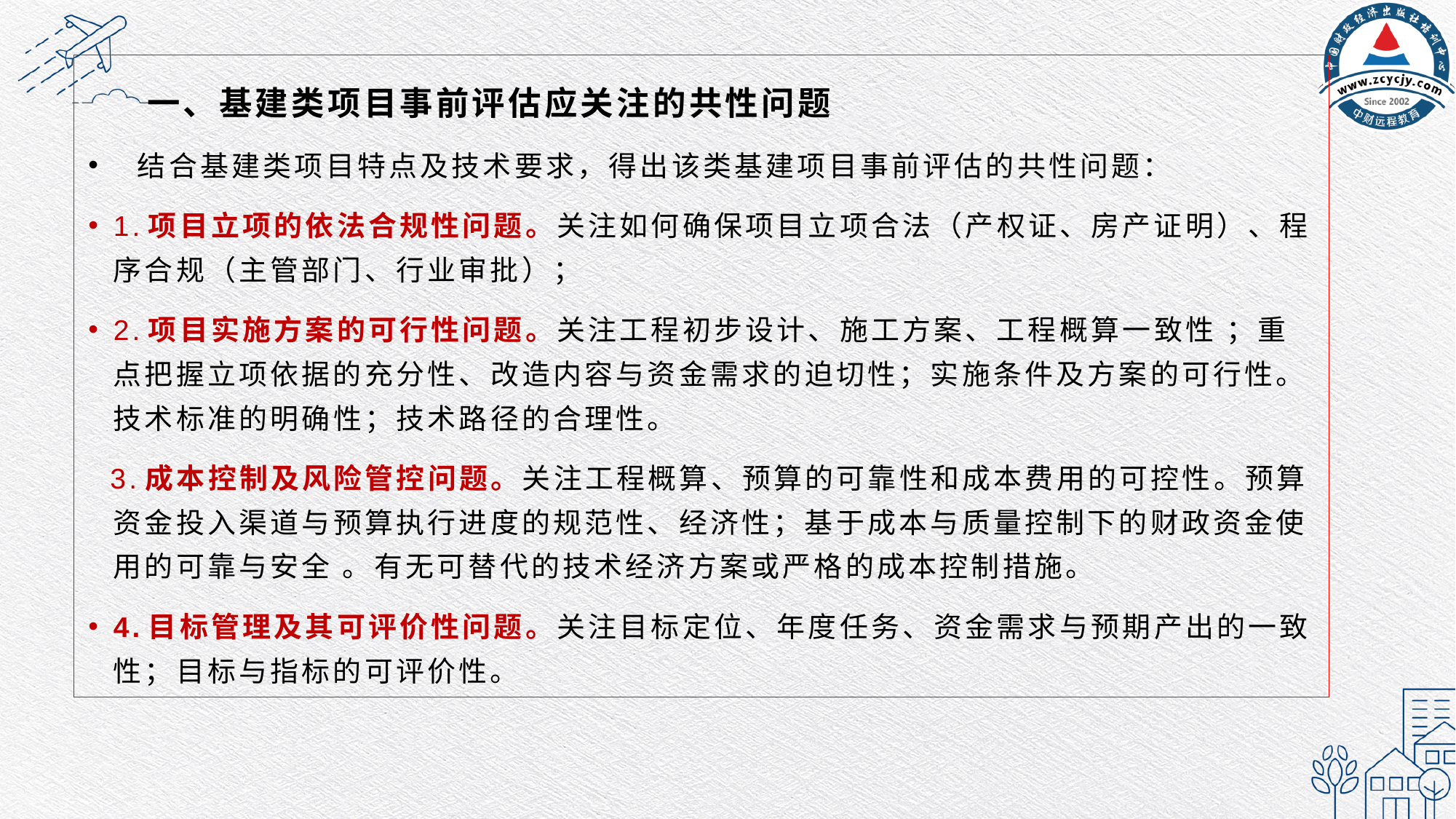

一、基建类项目事前评估应关注的共性问题
  结合基建类项目特点及技术要求，得出该类基建项目事前评估的共性问题：
1.项目立项的依法合规性问题。关注如何确保项目立项合法（产权证、房产证明）、程序合规（主管部门、行业审批）；
2.项目实施方案的可行性问题。关注工程初步设计、施工方案、工程概算一致性 ；重点把握立项依据的充分性、改造内容与资金需求的迫切性；实施条件及方案的可行性。技术标准的明确性；技术路径的合理性。
  3.成本控制及风险管控问题。关注工程概算、预算的可靠性和成本费用的可控性。预算资金投入渠道与预算执行进度的规范性、经济性；基于成本与质量控制下的财政资金使用的可靠与安全 。有无可替代的技术经济方案或严格的成本控制措施。
4.目标管理及其可评价性问题。关注目标定位、年度任务、资金需求与预期产出的一致性；目标与指标的可评价性。